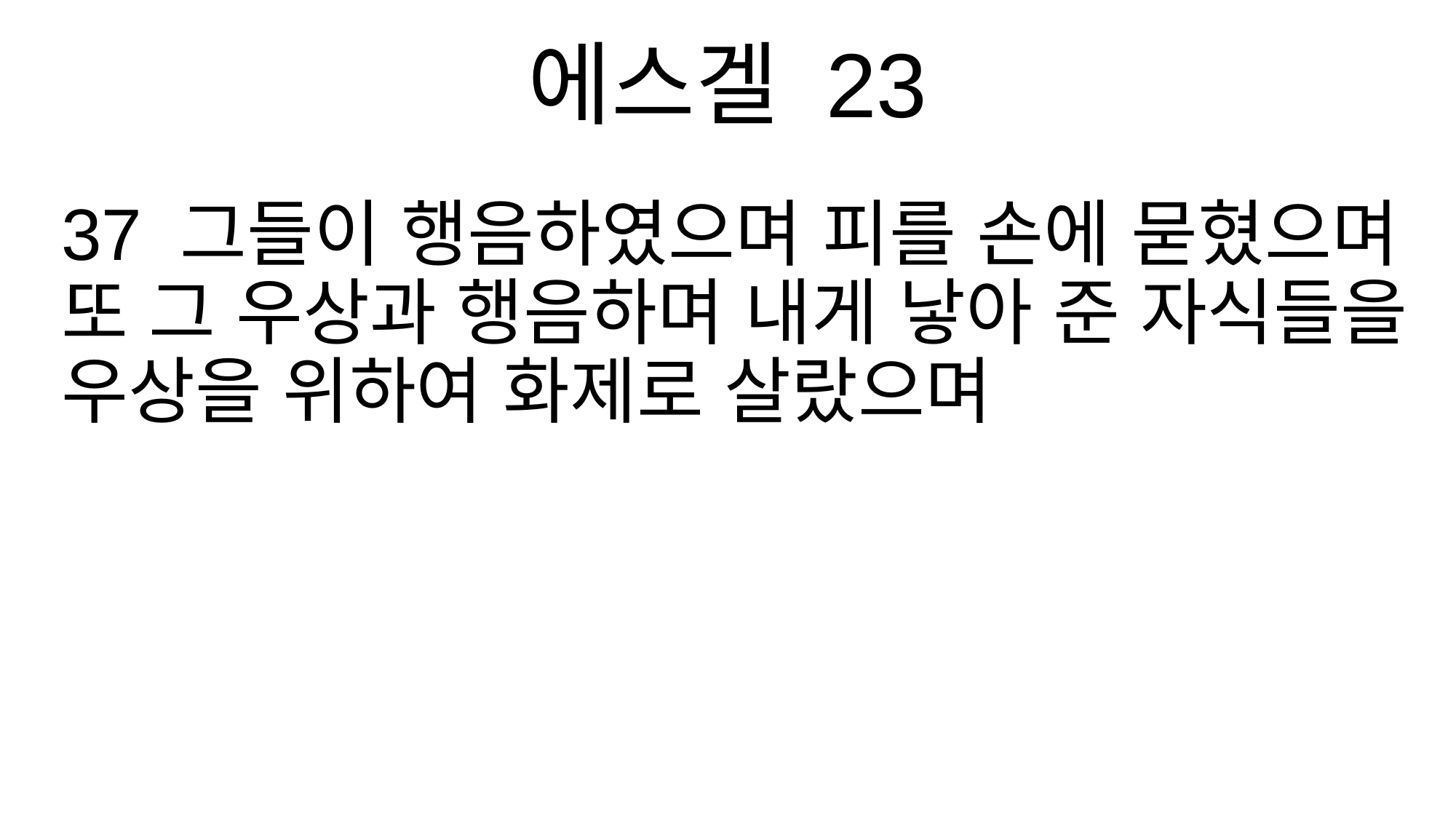

에스겔 23
37 그들이 행음하였으며 피를 손에 묻혔으며 또 그 우상과 행음하며 내게 낳아 준 자식들을 우상을 위하여 화제로 살랐으며